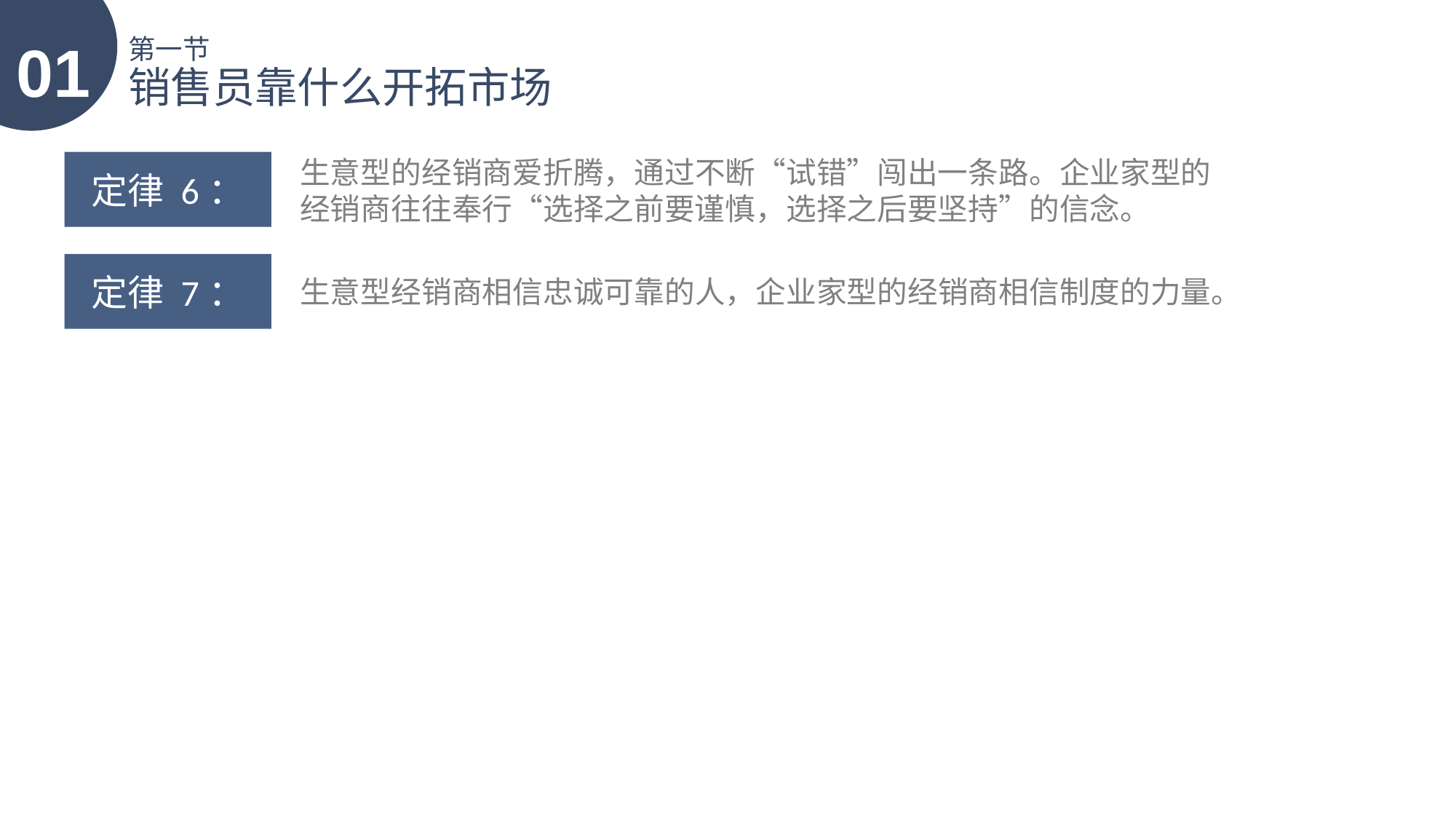

01
第一节
销售员靠什么开拓市场
生意型的经销商爱折腾，通过不断“试错”闯出一条路。企业家型的经销商往往奉行“选择之前要谨慎，选择之后要坚持”的信念。
定律 6：
定律 7：
生意型经销商相信忠诚可靠的人，企业家型的经销商相信制度的力量。